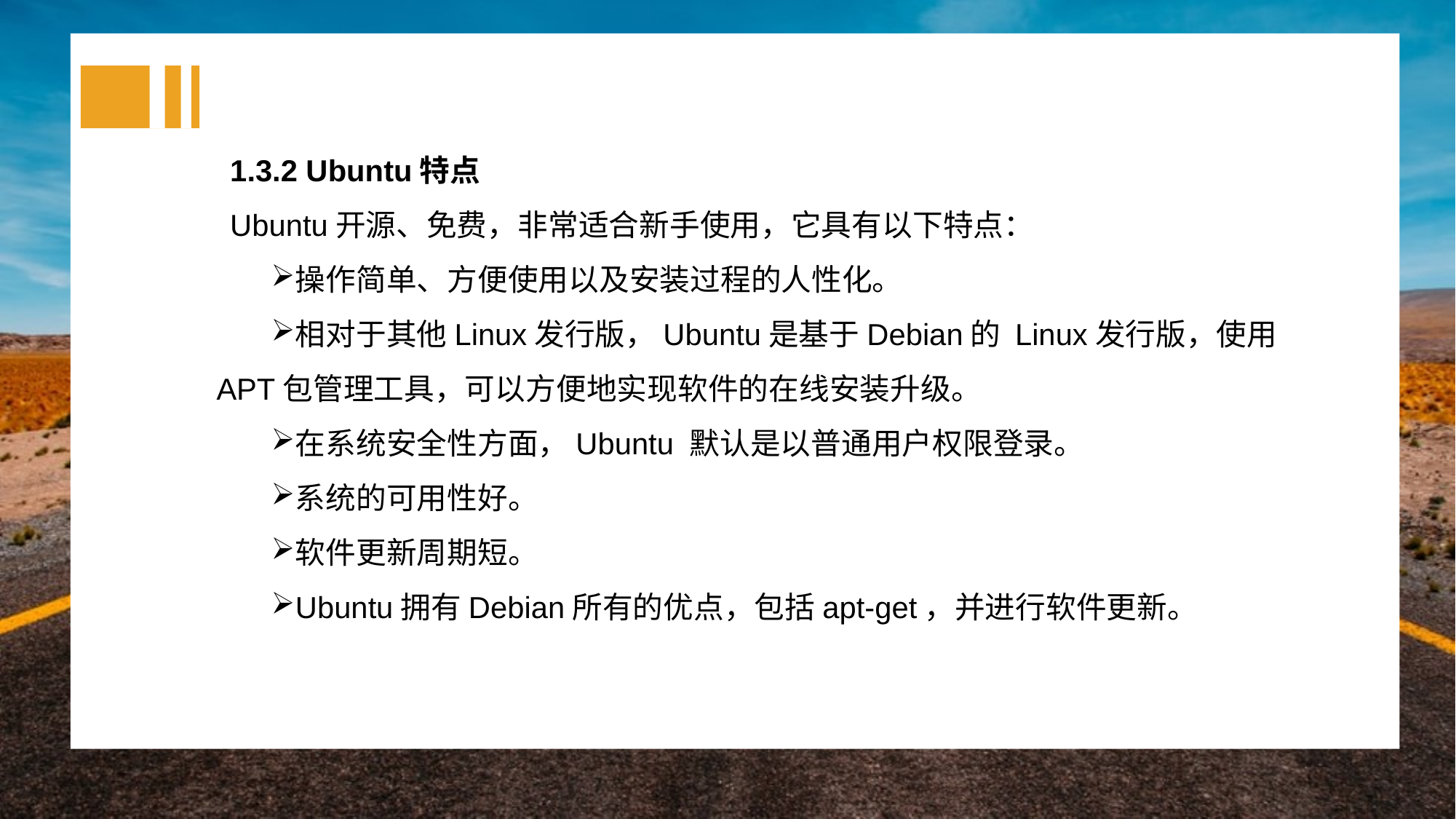

1.3.2 Ubuntu特点
Ubuntu开源、免费，非常适合新手使用，它具有以下特点：
操作简单、方便使用以及安装过程的人性化。
相对于其他Linux发行版，Ubuntu是基于Debian的 Linux发行版，使用APT包管理工具，可以方便地实现软件的在线安装升级。
在系统安全性方面，Ubuntu 默认是以普通用户权限登录。
系统的可用性好。
软件更新周期短。
Ubuntu拥有Debian所有的优点，包括apt-get，并进行软件更新。